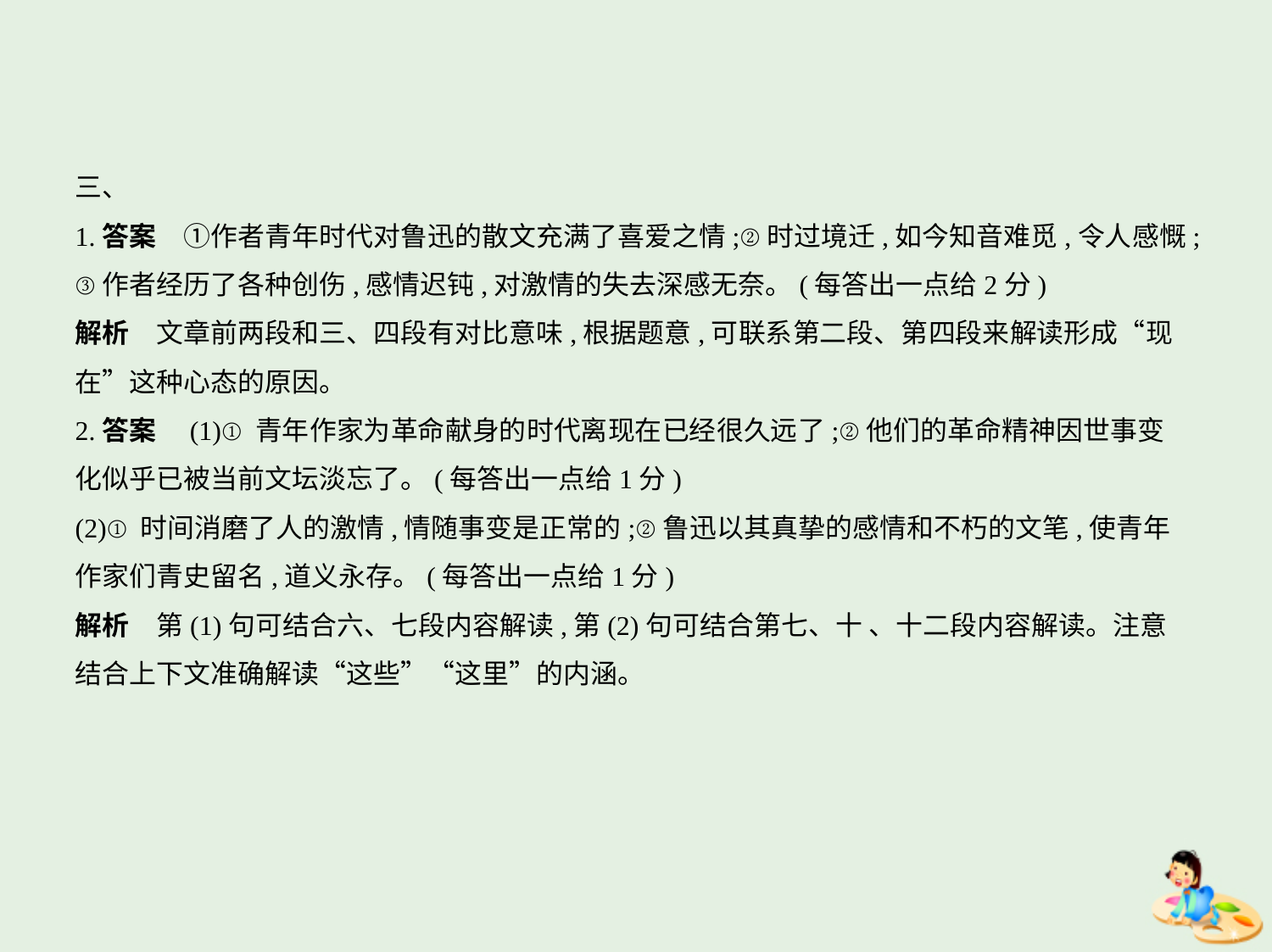

三、
1.答案　①作者青年时代对鲁迅的散文充满了喜爱之情;②时过境迁,如今知音难觅,令人感慨;
③作者经历了各种创伤,感情迟钝,对激情的失去深感无奈。(每答出一点给2分)
解析　文章前两段和三、四段有对比意味,根据题意,可联系第二段、第四段来解读形成“现
在”这种心态的原因。
2.答案　(1)①青年作家为革命献身的时代离现在已经很久远了;②他们的革命精神因世事变
化似乎已被当前文坛淡忘了。(每答出一点给1分)
(2)①时间消磨了人的激情,情随事变是正常的;②鲁迅以其真挚的感情和不朽的文笔,使青年
作家们青史留名,道义永存。(每答出一点给1分)
解析　第(1)句可结合六、七段内容解读,第(2)句可结合第七、十 、十二段内容解读。注意
结合上下文准确解读“这些”“这里”的内涵。